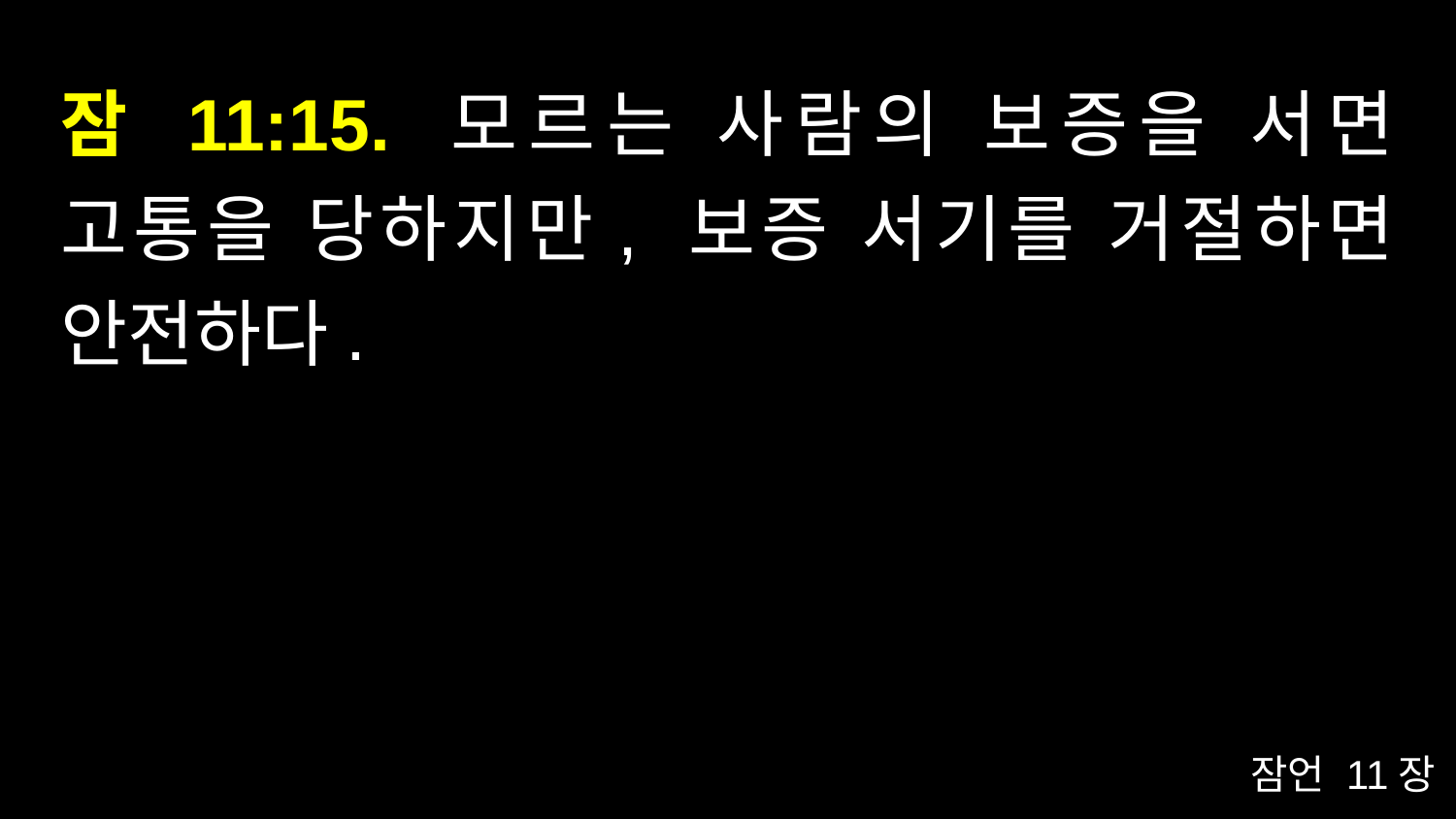

# 잠 11:15. 모르는 사람의 보증을 서면 고통을 당하지만, 보증 서기를 거절하면 안전하다.
잠언 11장